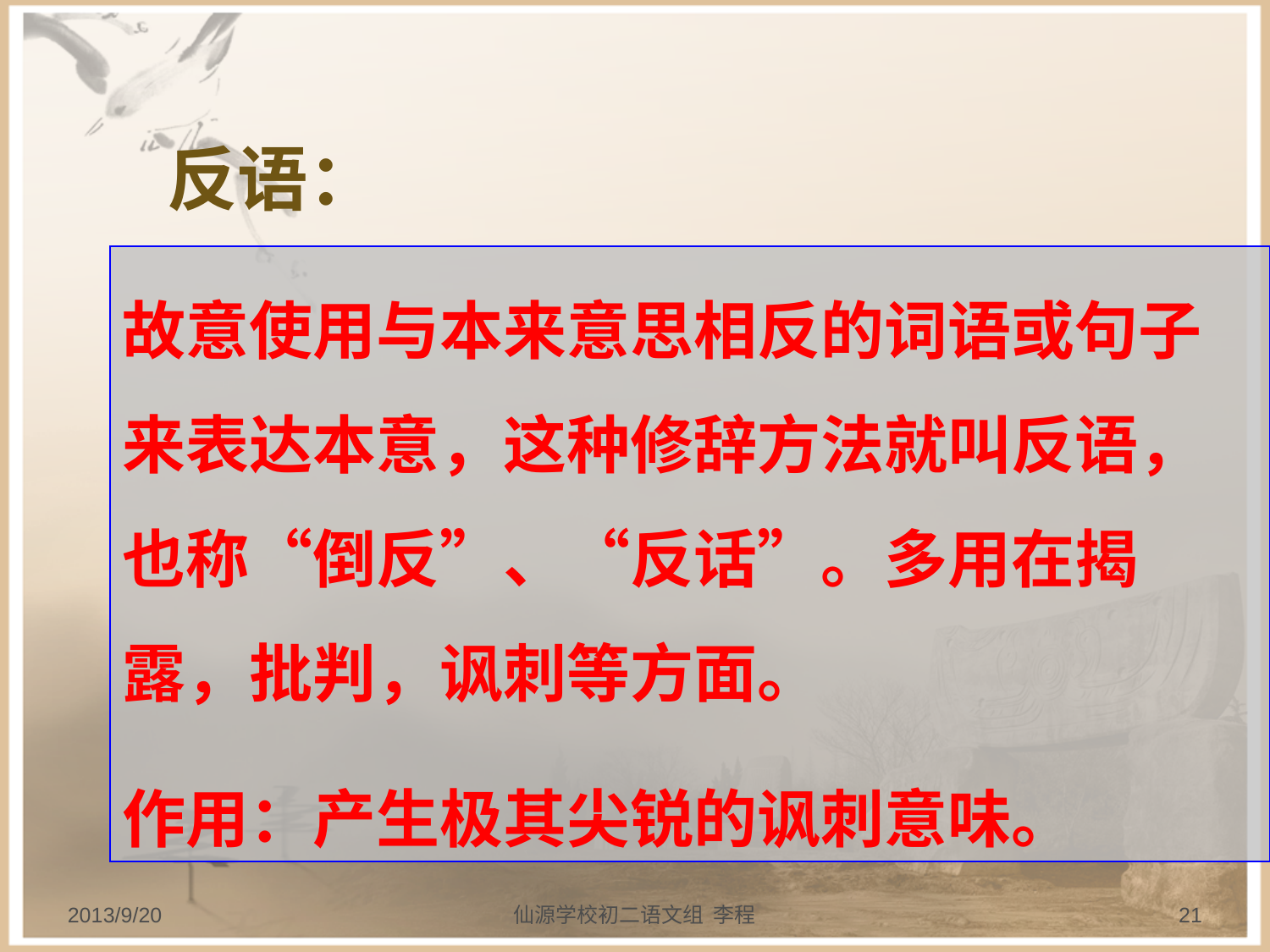

反语：

故意使用与本来意思相反的词语或句子来表达本意，这种修辞方法就叫反语，也称“倒反”、“反话”。多用在揭露，批判，讽刺等方面。
作用：产生极其尖锐的讽刺意味。
2013/9/20
仙源学校初二语文组  李程
21